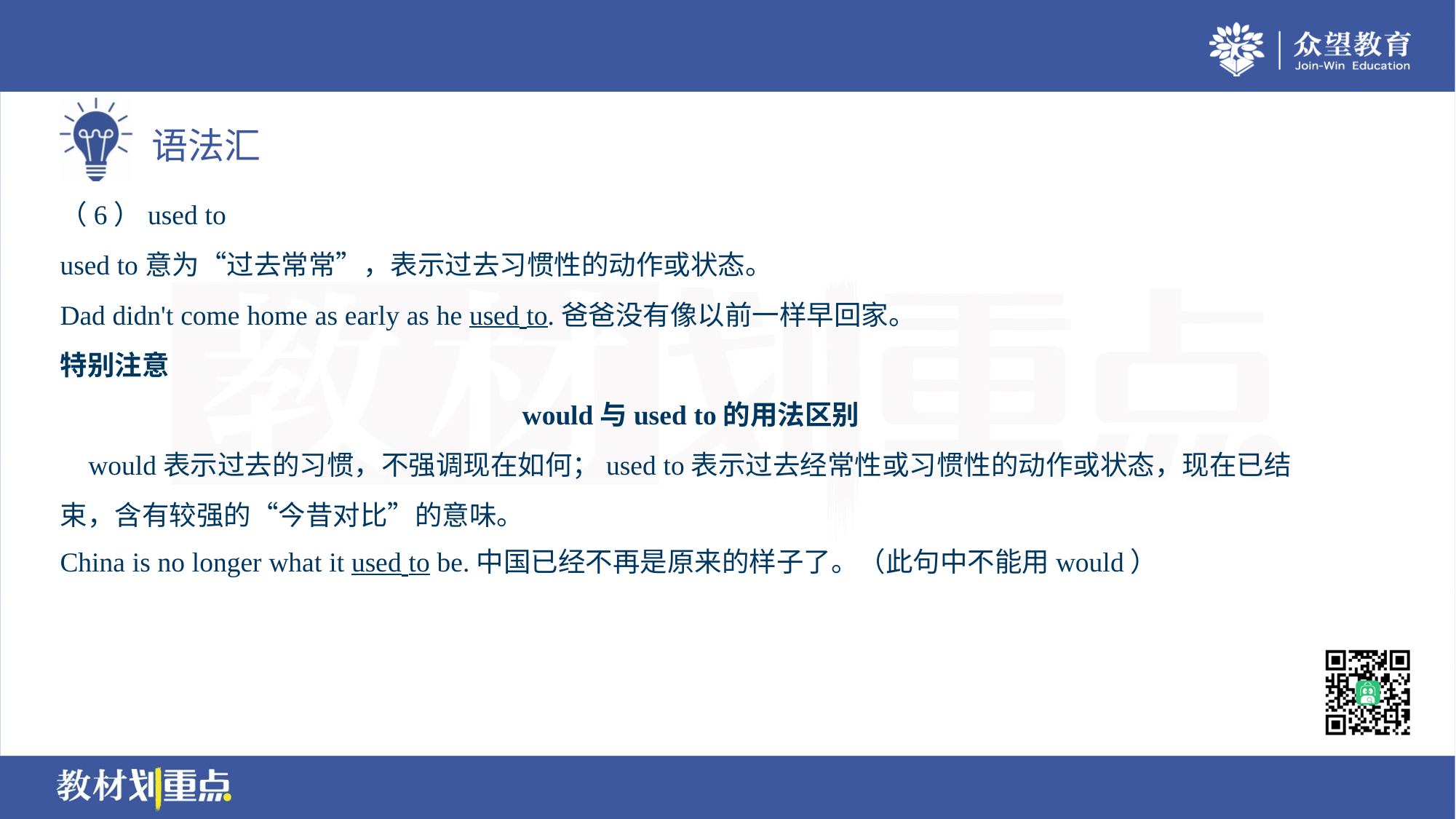

（6）used to
used to意为“过去常常”，表示过去习惯性的动作或状态。
Dad didn't come home as early as he used to.爸爸没有像以前一样早回家。
特别注意
would与used to的用法区别
    would表示过去的习惯，不强调现在如何；used to表示过去经常性或习惯性的动作或状态，现在已结
束，含有较强的“今昔对比”的意味。
China is no longer what it used to be.中国已经不再是原来的样子了。（此句中不能用would）